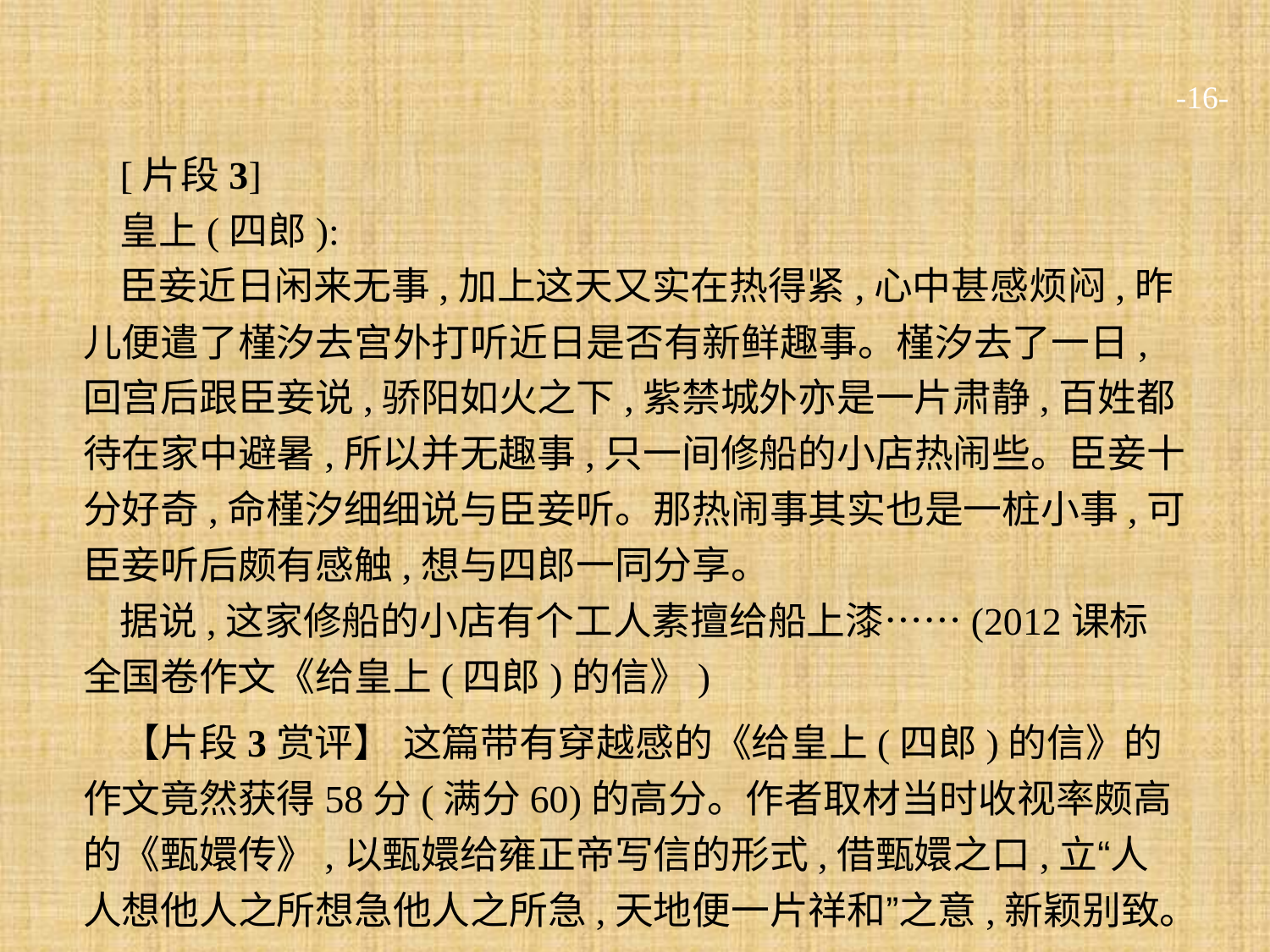

-16-
[片段3]
皇上(四郎):
臣妾近日闲来无事,加上这天又实在热得紧,心中甚感烦闷,昨儿便遣了槿汐去宫外打听近日是否有新鲜趣事。槿汐去了一日,回宫后跟臣妾说,骄阳如火之下,紫禁城外亦是一片肃静,百姓都待在家中避暑,所以并无趣事,只一间修船的小店热闹些。臣妾十分好奇,命槿汐细细说与臣妾听。那热闹事其实也是一桩小事,可臣妾听后颇有感触,想与四郎一同分享。
据说,这家修船的小店有个工人素擅给船上漆……(2012课标全国卷作文《给皇上(四郎)的信》)
【片段3赏评】 这篇带有穿越感的《给皇上(四郎)的信》的作文竟然获得58分(满分60)的高分。作者取材当时收视率颇高的《甄嬛传》,以甄嬛给雍正帝写信的形式,借甄嬛之口,立“人人想他人之所想急他人之所急,天地便一片祥和”之意,新颖别致。